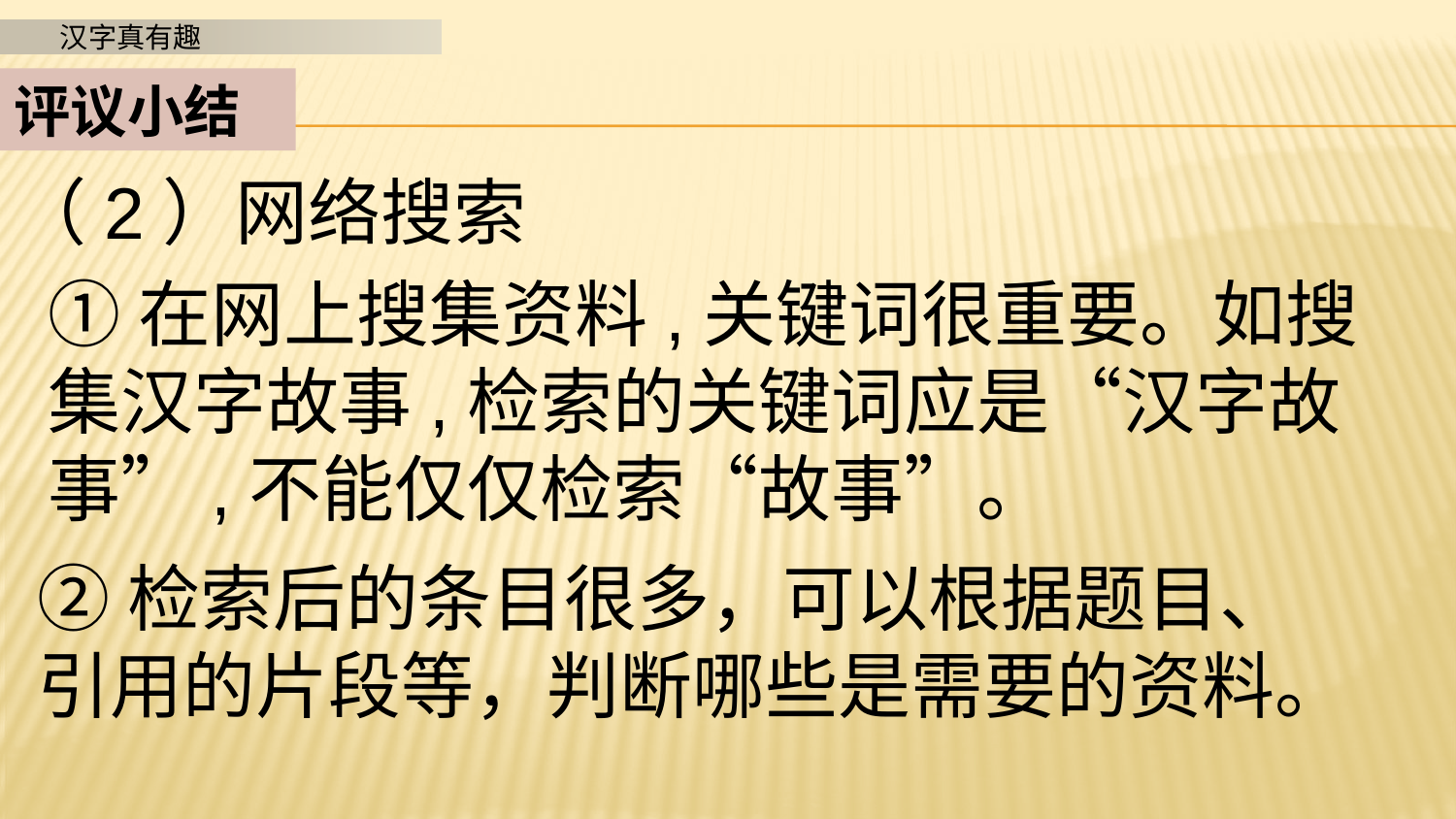

评议小结
（2）网络搜索
①在网上搜集资料,关键词很重要。如搜集汉字故事,检索的关键词应是“汉字故事”,不能仅仅检索“故事”。
②检索后的条目很多，可以根据题目、引用的片段等，判断哪些是需要的资料。